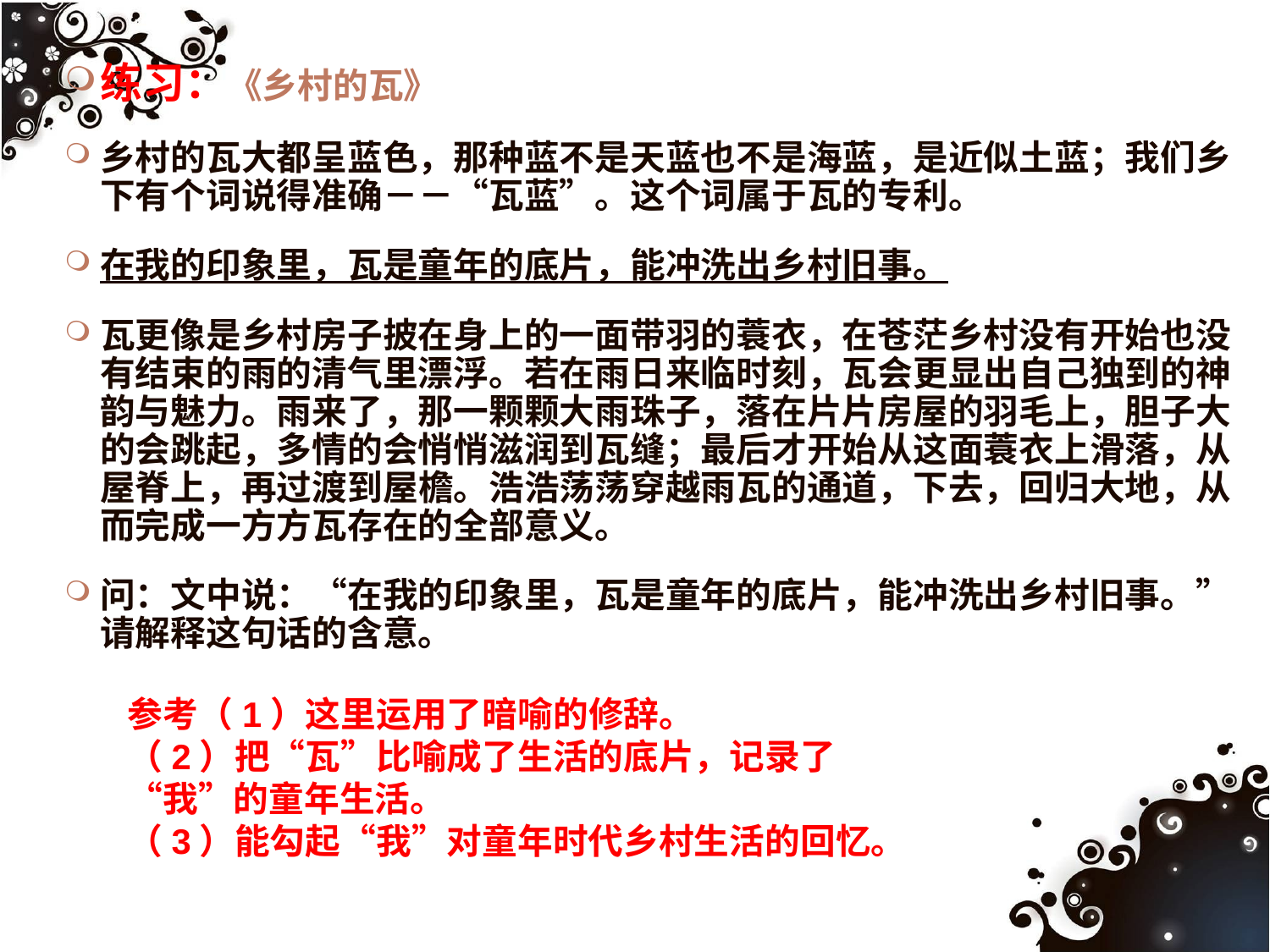

练习：《乡村的瓦》
乡村的瓦大都呈蓝色，那种蓝不是天蓝也不是海蓝，是近似土蓝；我们乡下有个词说得准确－－“瓦蓝”。这个词属于瓦的专利。
在我的印象里，瓦是童年的底片，能冲洗出乡村旧事。
瓦更像是乡村房子披在身上的一面带羽的蓑衣，在苍茫乡村没有开始也没有结束的雨的清气里漂浮。若在雨日来临时刻，瓦会更显出自己独到的神韵与魅力。雨来了，那一颗颗大雨珠子，落在片片房屋的羽毛上，胆子大的会跳起，多情的会悄悄滋润到瓦缝；最后才开始从这面蓑衣上滑落，从屋脊上，再过渡到屋檐。浩浩荡荡穿越雨瓦的通道，下去，回归大地，从而完成一方方瓦存在的全部意义。
问：文中说：“在我的印象里，瓦是童年的底片，能冲洗出乡村旧事。”请解释这句话的含意。
参考（1）这里运用了暗喻的修辞。
（2）把“瓦”比喻成了生活的底片，记录了“我”的童年生活。
（3）能勾起“我”对童年时代乡村生活的回忆。